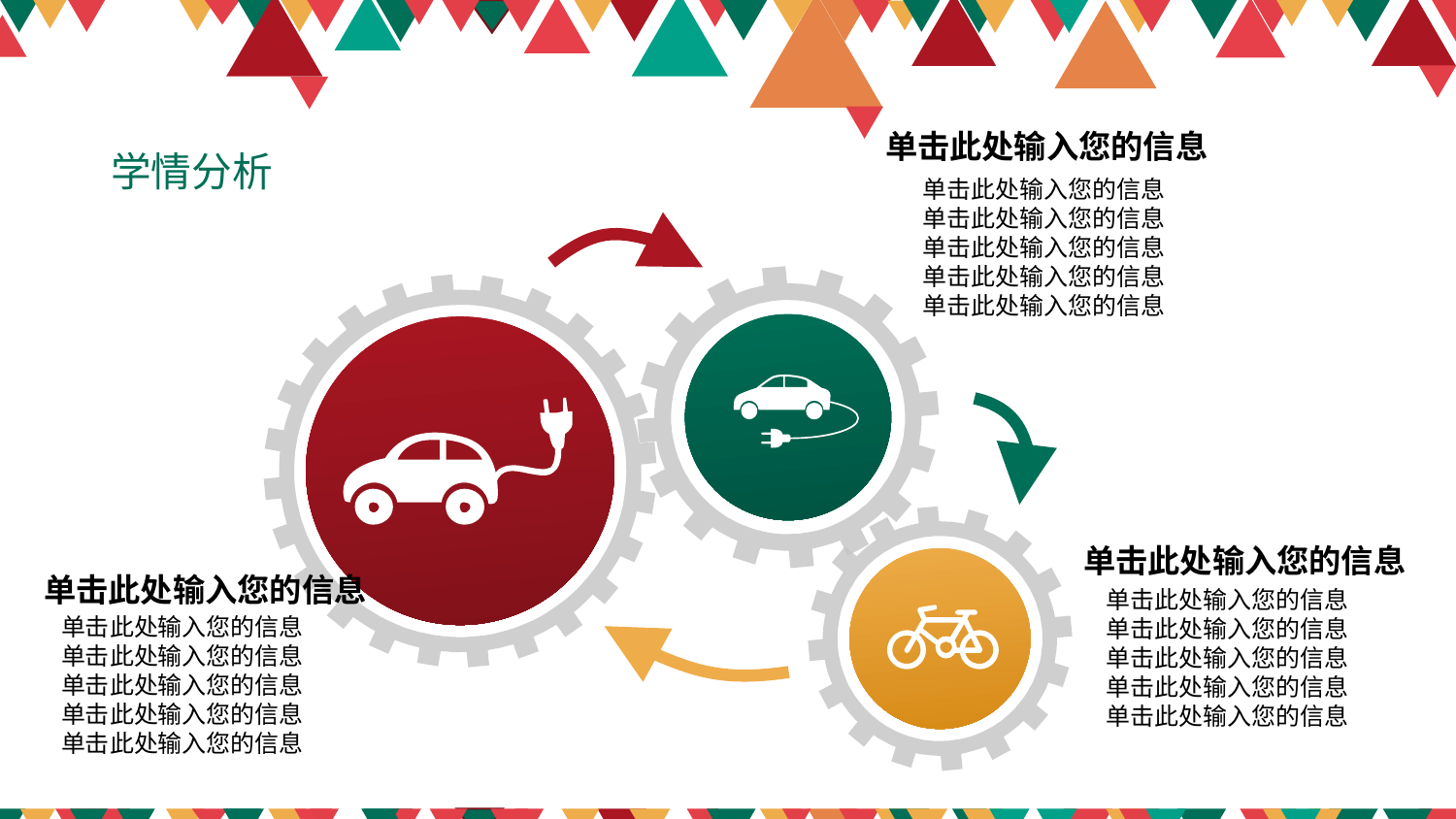

单击此处输入您的信息
学情分析
单击此处输入您的信息
单击此处输入您的信息
单击此处输入您的信息
单击此处输入您的信息
单击此处输入您的信息

单击此处输入您的信息

单击此处输入您的信息
单击此处输入您的信息
单击此处输入您的信息
单击此处输入您的信息
单击此处输入您的信息
单击此处输入您的信息

单击此处输入您的信息
单击此处输入您的信息
单击此处输入您的信息
单击此处输入您的信息
单击此处输入您的信息